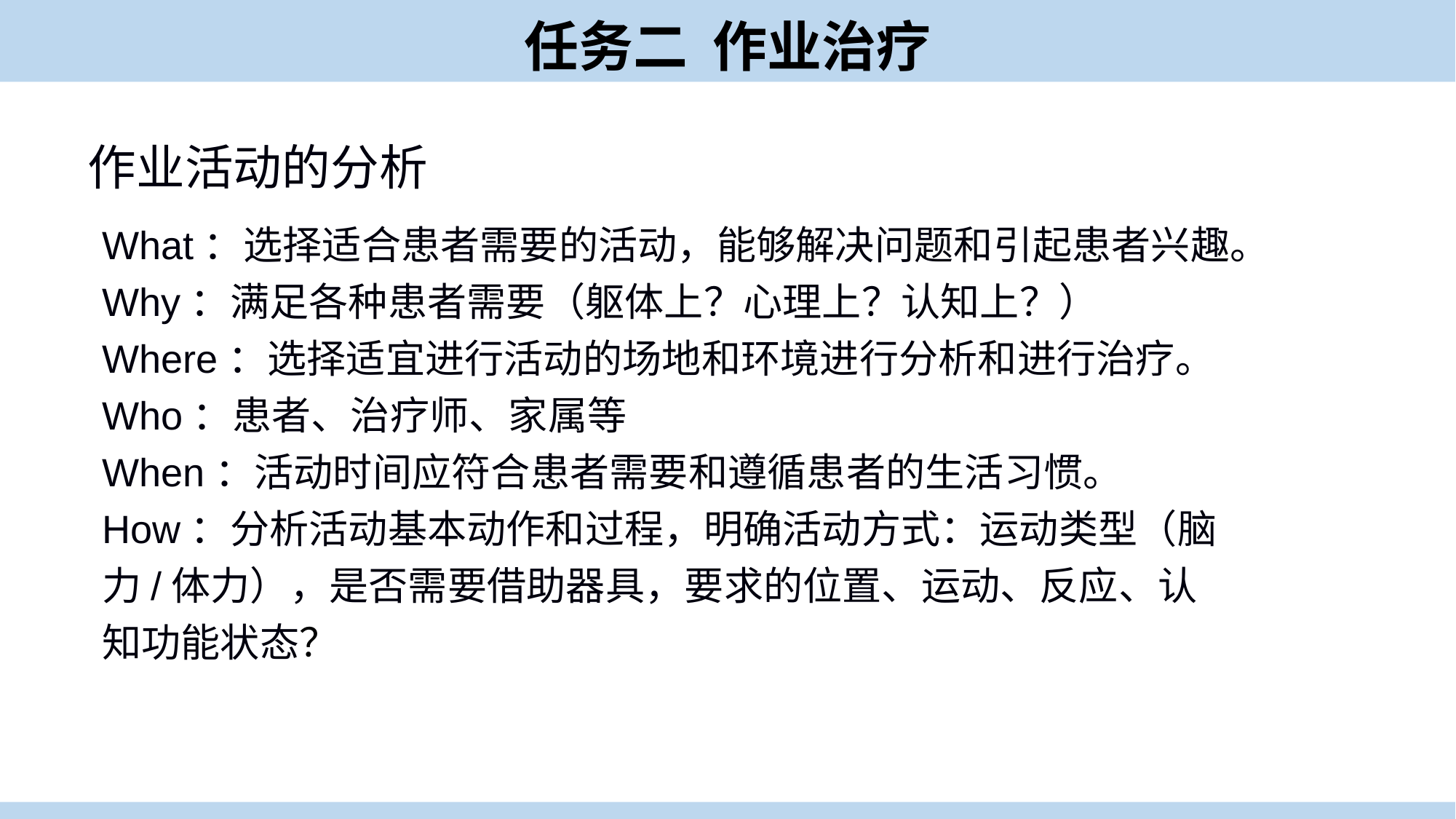

任务二  作业治疗
作业活动的分析
What：选择适合患者需要的活动，能够解决问题和引起患者兴趣。
Why：满足各种患者需要（躯体上？心理上？认知上？）
Where：选择适宜进行活动的场地和环境进行分析和进行治疗。
Who：患者、治疗师、家属等
When：活动时间应符合患者需要和遵循患者的生活习惯。
How：分析活动基本动作和过程，明确活动方式：运动类型（脑力/体力），是否需要借助器具，要求的位置、运动、反应、认知功能状态？